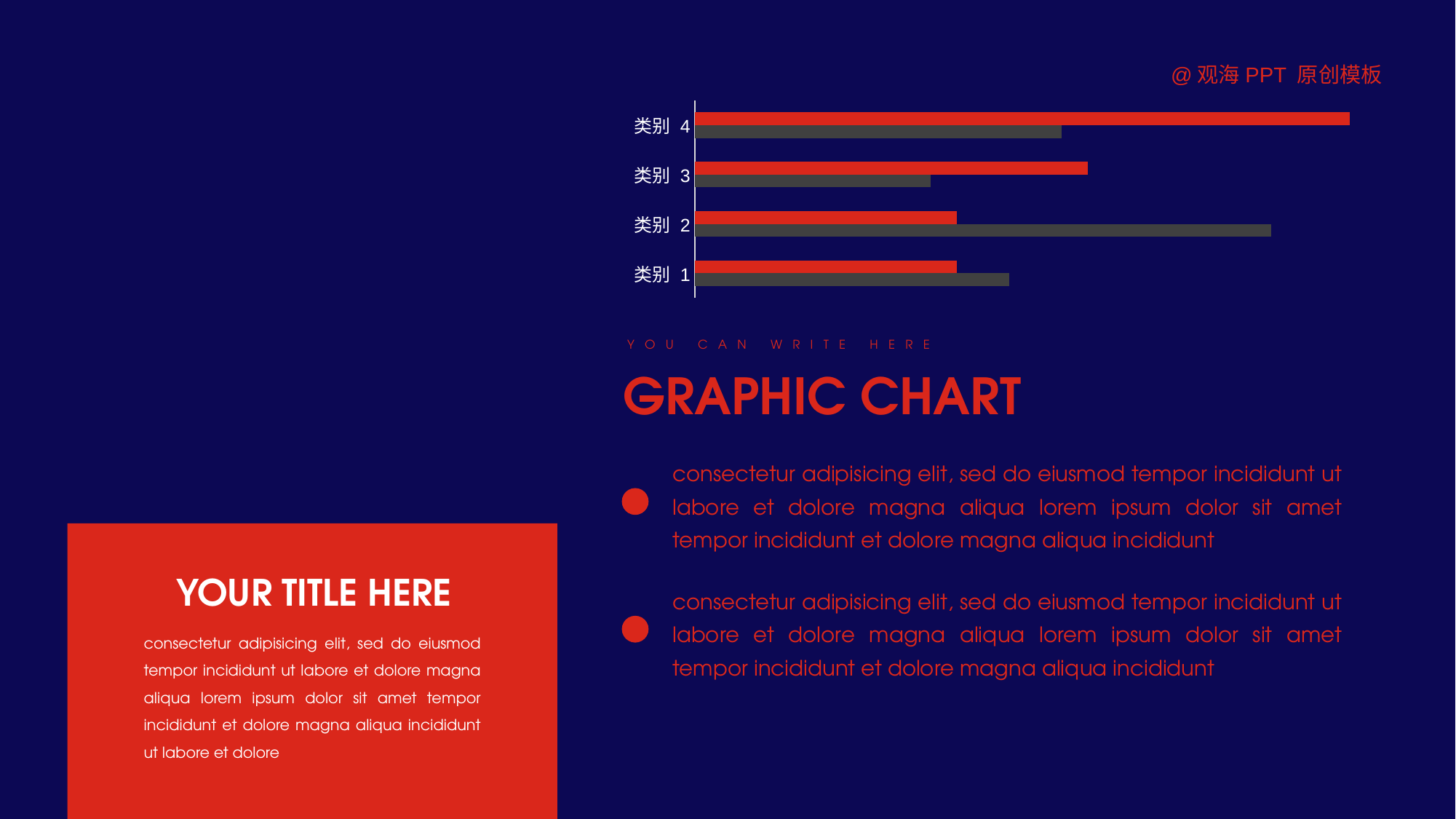

@观海PPT 原创模板

### Chart

| Category | 系列 2 | 系列 3 |
|---|---|---|
| 类别 1 | 2.4 | 2.0 |
| 类别 2 | 4.4 | 2.0 |
| 类别 3 | 1.8 | 3.0 |
| 类别 4 | 2.8 | 5.0 |
Y   O   U       C   A   N       W   R   I   T   E       H   E   R   E
GRAPHIC CHART
consectetur adipisicing elit, sed do eiusmod tempor incididunt ut labore et dolore magna aliqua lorem ipsum dolor sit amet tempor incididunt et dolore magna aliqua incididunt

YOUR TITLE HERE
consectetur adipisicing elit, sed do eiusmod tempor incididunt ut labore et dolore magna aliqua lorem ipsum dolor sit amet tempor incididunt et dolore magna aliqua incididunt

consectetur adipisicing elit, sed do eiusmod tempor incididunt ut labore et dolore magna aliqua lorem ipsum dolor sit amet tempor incididunt et dolore magna aliqua incididunt ut labore et dolore